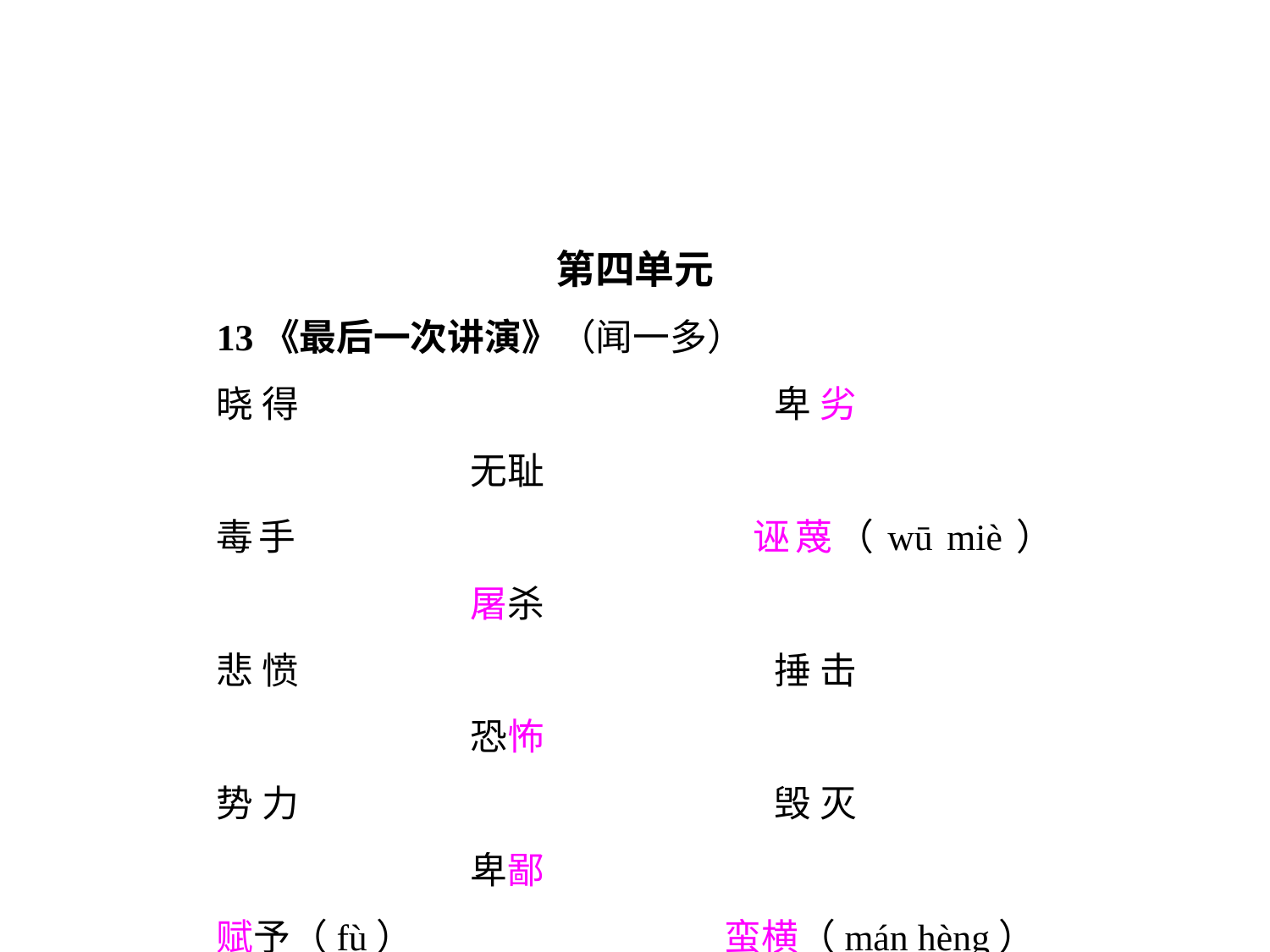

第四单元
13《最后一次讲演》（闻一多）
晓得				卑劣				无耻
毒手				诬蔑（wū miè）		屠杀
悲愤				捶击				恐怖
势力				毁灭				卑鄙
赋予（fù）			蛮横（mán hèng）
光明正大			挑拨离间（tiǎo jiàn）